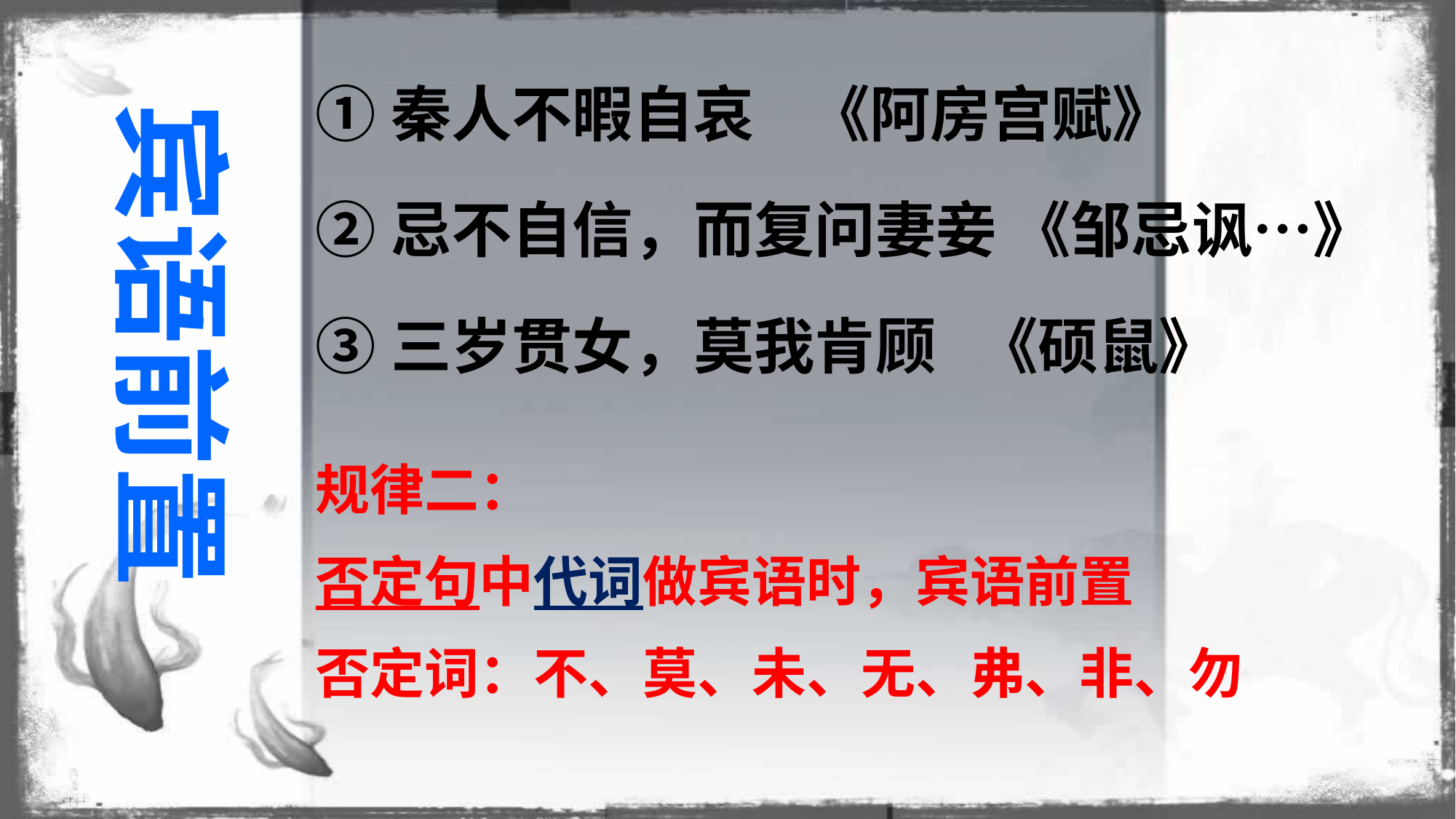

①秦人不暇自哀    《阿房宫赋》
②忌不自信，而复问妻妾 《邹忌讽…》
③三岁贯女，莫我肯顾   《硕鼠》
宾语前置
规律二：
否定句中代词做宾语时，宾语前置
否定词：不、莫、未、无、弗、非、勿